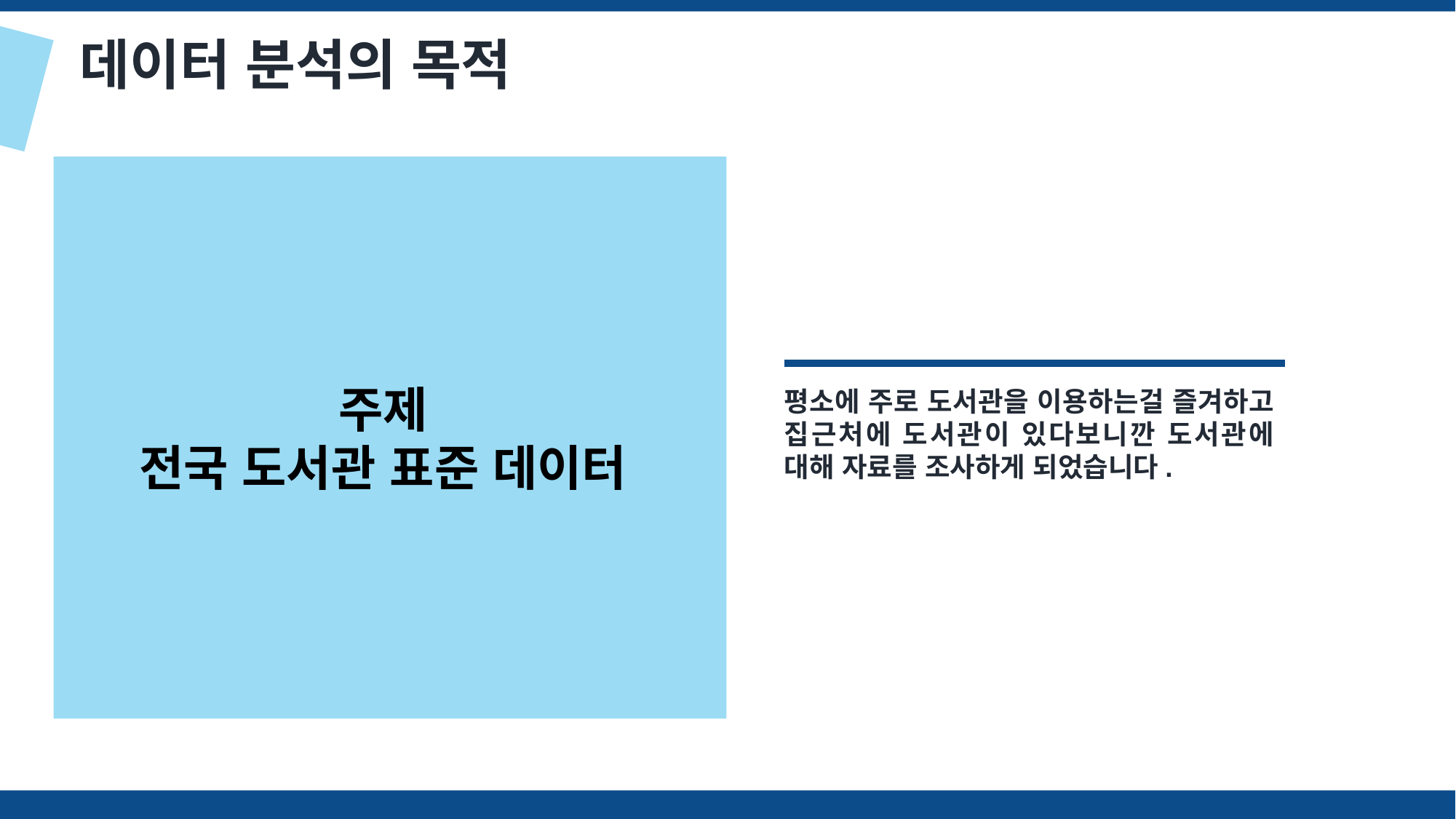

데이터 분석의 목적

주제
전국 도서관 표준 데이터
평소에 주로 도서관을 이용하는걸 즐겨하고 집근처에 도서관이 있다보니깐 도서관에 대해 자료를 조사하게 되었습니다.